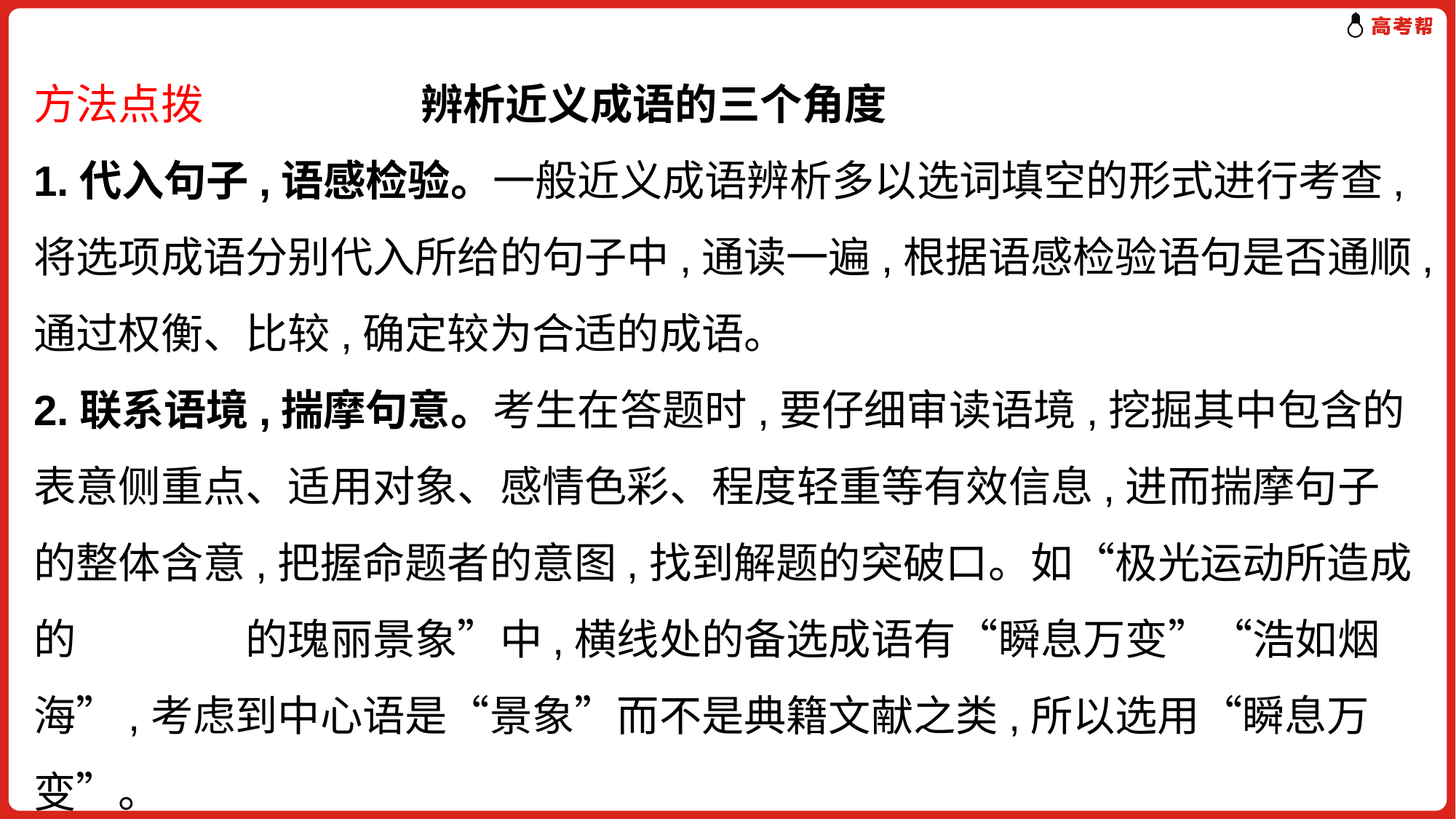

方法点拨                       辨析近义成语的三个角度
1.代入句子,语感检验。一般近义成语辨析多以选词填空的形式进行考查,将选项成语分别代入所给的句子中,通读一遍,根据语感检验语句是否通顺,通过权衡、比较,确定较为合适的成语。
2.联系语境,揣摩句意。考生在答题时,要仔细审读语境,挖掘其中包含的表意侧重点、适用对象、感情色彩、程度轻重等有效信息,进而揣摩句子的整体含意,把握命题者的意图,找到解题的突破口。如“极光运动所造成的　　　　的瑰丽景象”中,横线处的备选成语有“瞬息万变”“浩如烟海”,考虑到中心语是“景象”而不是典籍文献之类,所以选用“瞬息万变”。